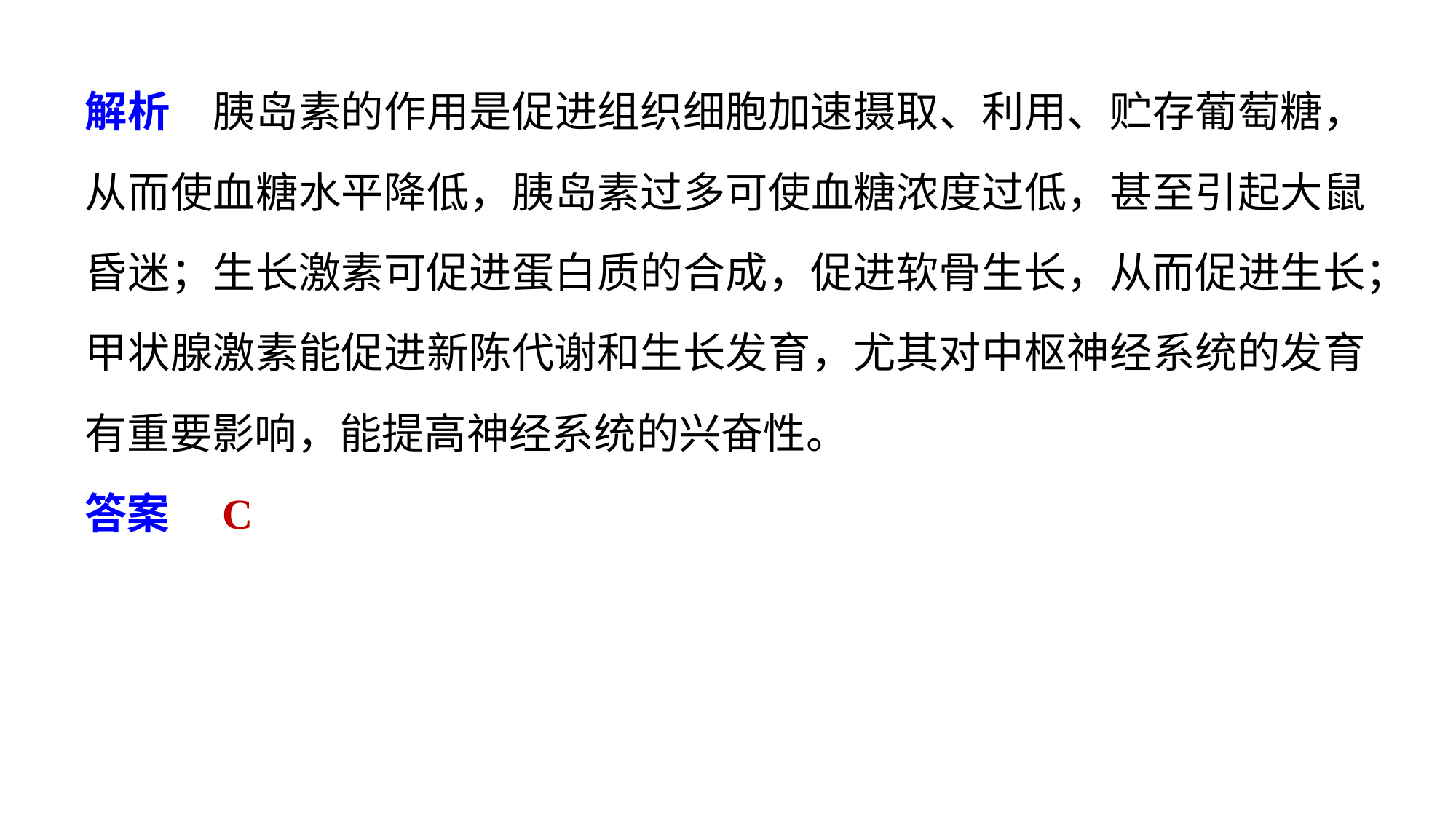

解析　胰岛素的作用是促进组织细胞加速摄取、利用、贮存葡萄糖，从而使血糖水平降低，胰岛素过多可使血糖浓度过低，甚至引起大鼠昏迷；生长激素可促进蛋白质的合成，促进软骨生长，从而促进生长；甲状腺激素能促进新陈代谢和生长发育，尤其对中枢神经系统的发育有重要影响，能提高神经系统的兴奋性。
答案　C